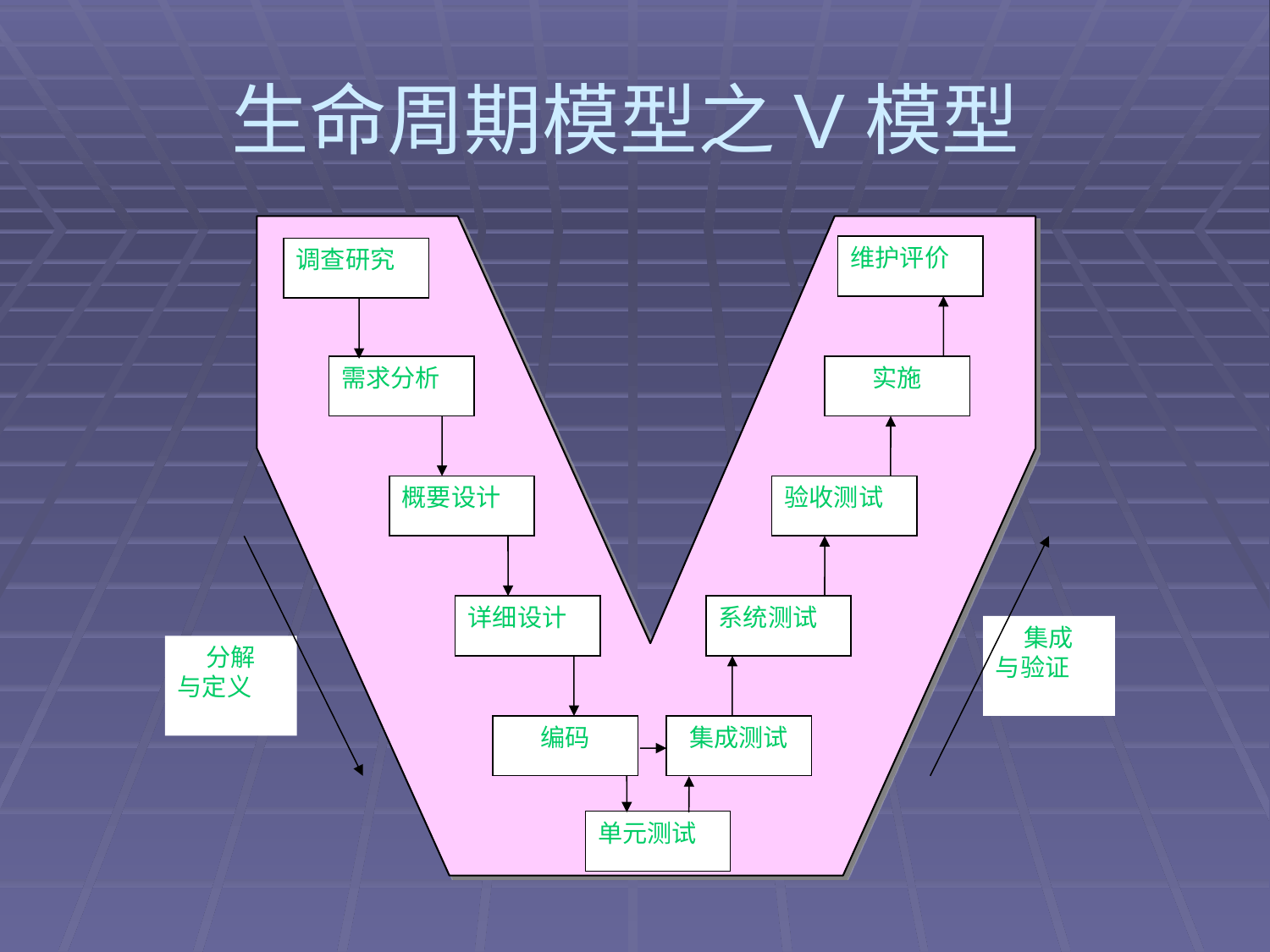

# 生命周期模型之V模型

维护评价
调查研究

需求分析
实施

概要设计
验收测试

详细设计
系统测试

集成
与验证
分解
与定义

编码
集成测试

单元测试